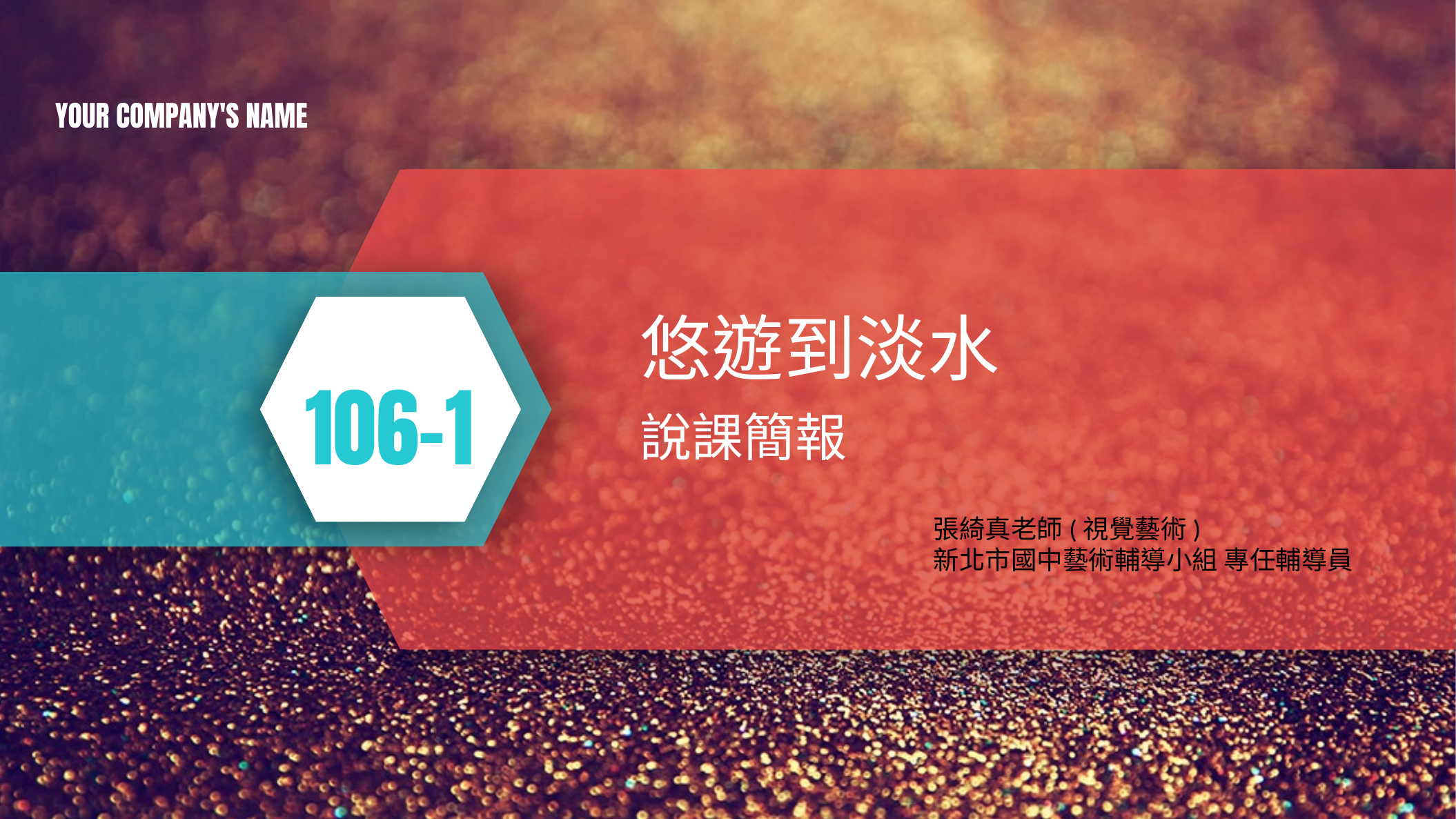

YOUR COMPANY'S NAME

悠遊到淡水

106-1
說課簡報
張綺真老師(視覺藝術)
新北市國中藝術輔導小組 專任輔導員